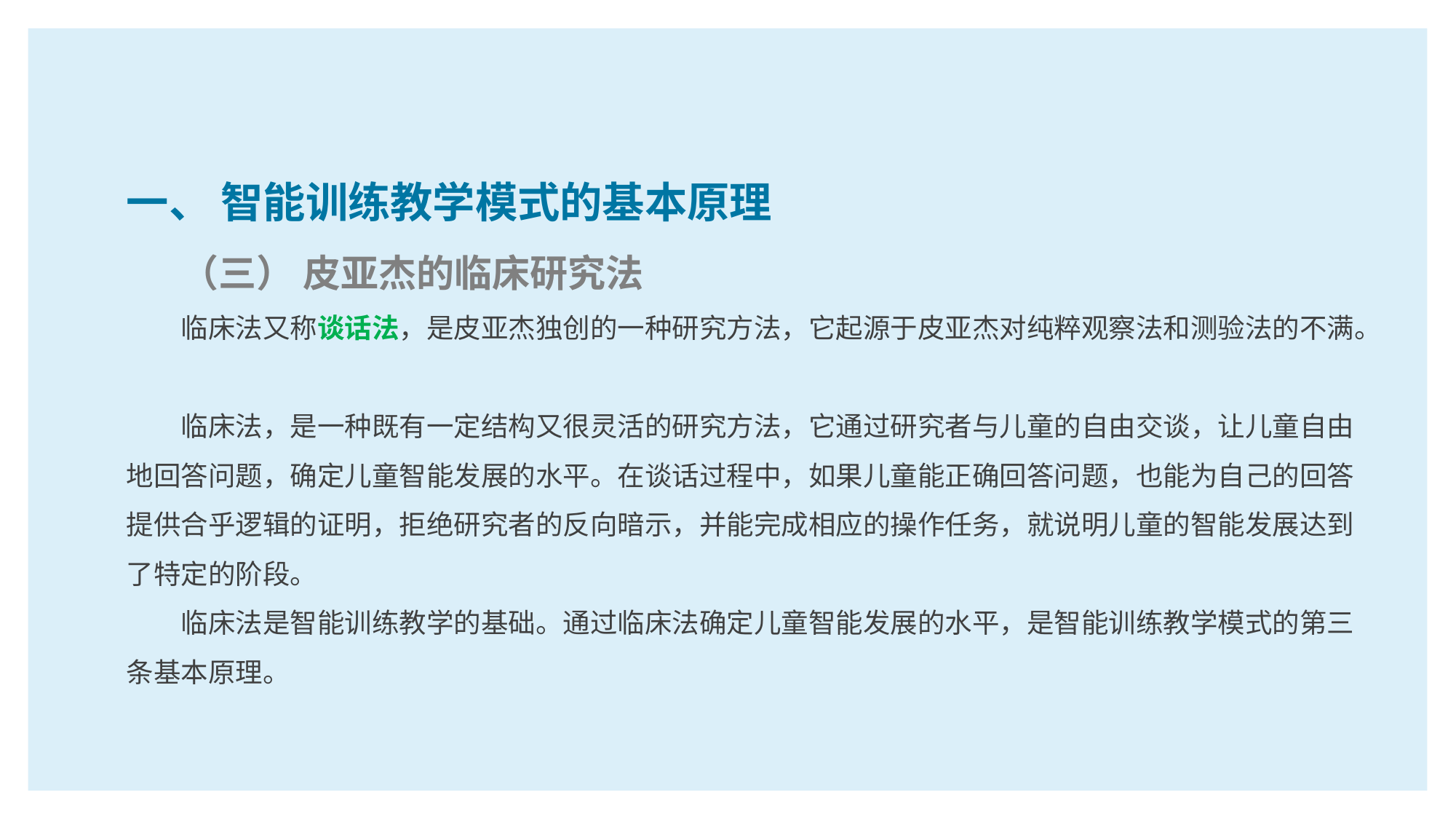

一、 智能训练教学模式的基本原理
（三） 皮亚杰的临床研究法
临床法又称谈话法，是皮亚杰独创的一种研究方法，它起源于皮亚杰对纯粹观察法和测验法的不满。
临床法，是一种既有一定结构又很灵活的研究方法，它通过研究者与儿童的自由交谈，让儿童自由地回答问题，确定儿童智能发展的水平。在谈话过程中，如果儿童能正确回答问题，也能为自己的回答提供合乎逻辑的证明，拒绝研究者的反向暗示，并能完成相应的操作任务，就说明儿童的智能发展达到了特定的阶段。
临床法是智能训练教学的基础。通过临床法确定儿童智能发展的水平，是智能训练教学模式的第三条基本原理。